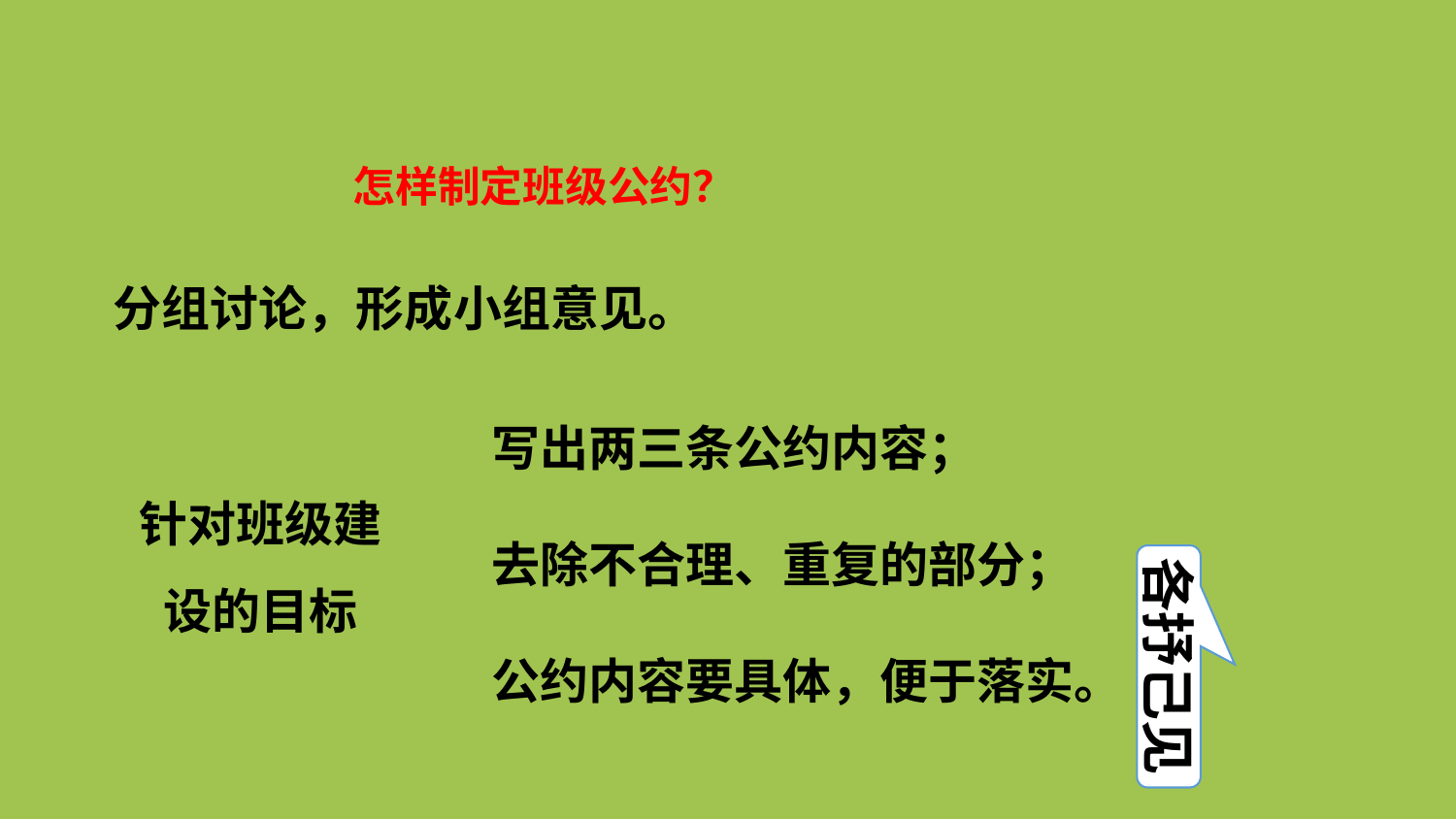

怎样制定班级公约？
分组讨论，形成小组意见。
写出两三条公约内容；
去除不合理、重复的部分；
公约内容要具体，便于落实。

针对班级建设的目标

各抒己见